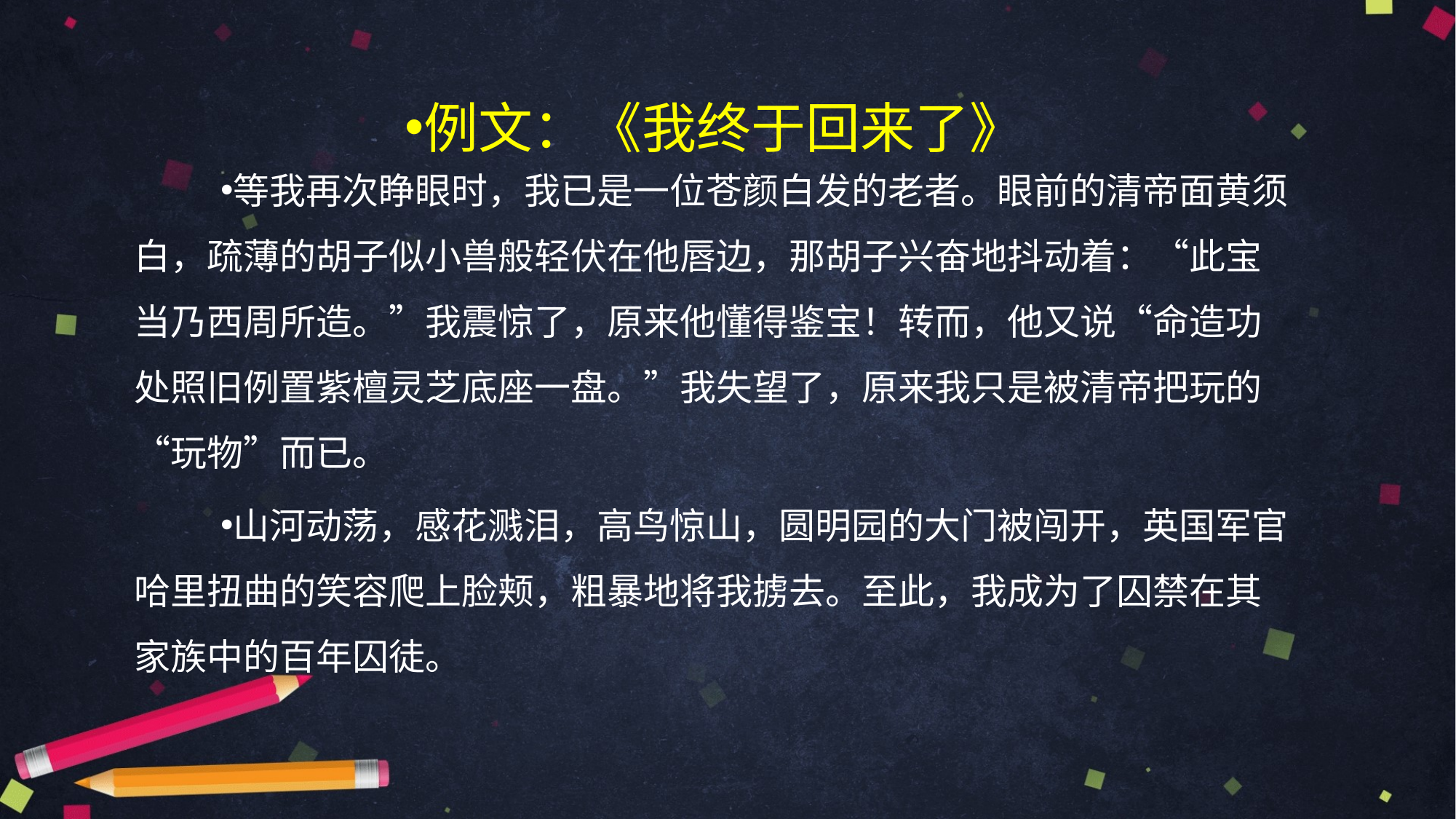

例文：《我终于回来了》
等我再次睁眼时，我已是一位苍颜白发的老者。眼前的清帝面黄须白，疏薄的胡子似小兽般轻伏在他唇边，那胡子兴奋地抖动着：“此宝当乃西周所造。”我震惊了，原来他懂得鉴宝！转而，他又说“命造功处照旧例置紫檀灵芝底座一盘。”我失望了，原来我只是被清帝把玩的“玩物”而已。
山河动荡，感花溅泪，高鸟惊山，圆明园的大门被闯开，英国军官哈里扭曲的笑容爬上脸颊，粗暴地将我掳去。至此，我成为了囚禁在其家族中的百年囚徒。